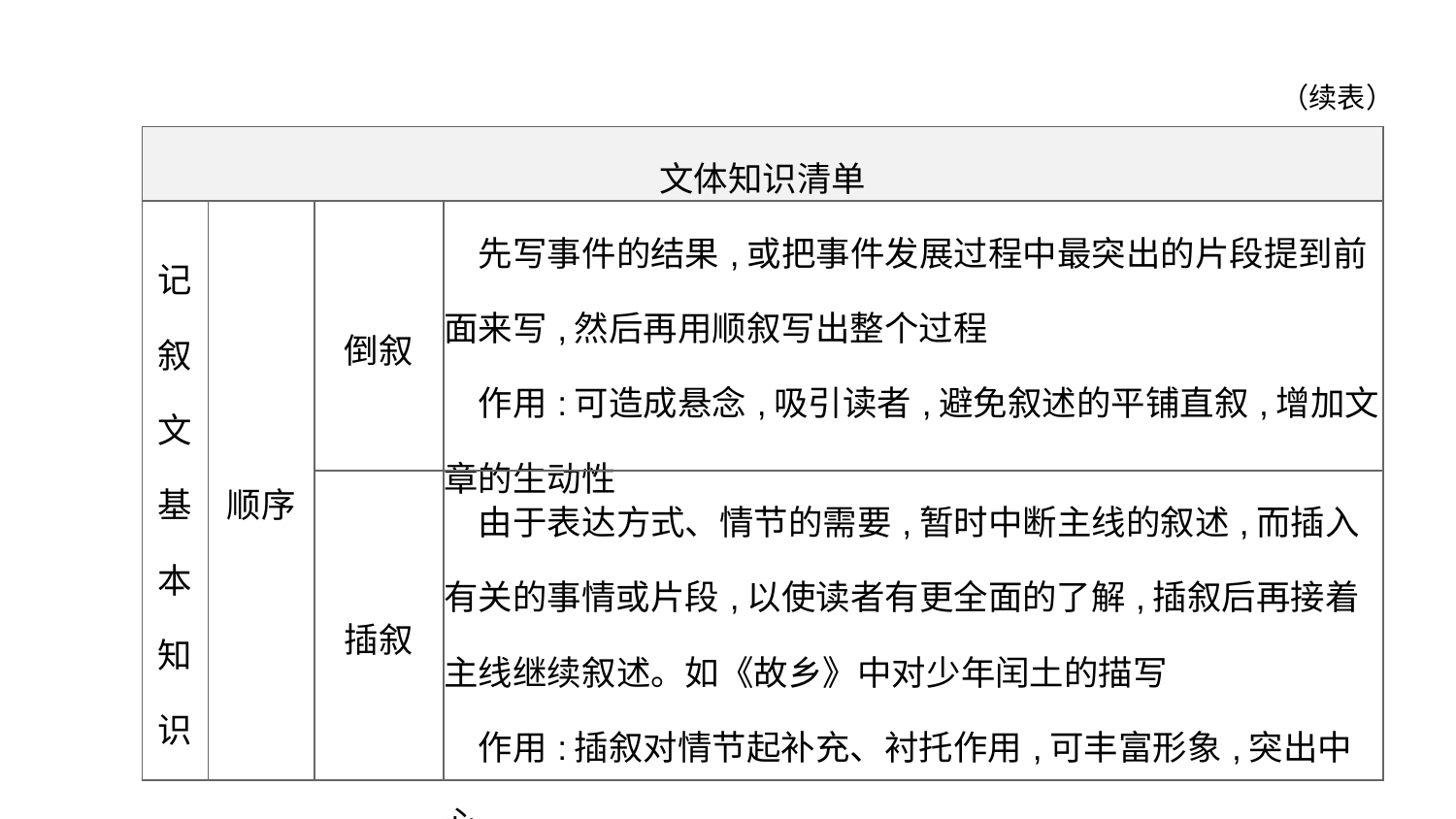

（续表）
| 文体知识清单 |  |  |  |
| --- | --- | --- | --- |
| 记 叙 文 基 本 知 识 | 顺序 | 倒叙 | 先写事件的结果,或把事件发展过程中最突出的片段提到前面来写,然后再用顺叙写出整个过程 　作用:可造成悬念,吸引读者,避免叙述的平铺直叙,增加文章的生动性 |
|  |  | 插叙 | 由于表达方式、情节的需要,暂时中断主线的叙述,而插入有关的事情或片段,以使读者有更全面的了解,插叙后再接着主线继续叙述。如《故乡》中对少年闰土的描写 　作用:插叙对情节起补充、衬托作用,可丰富形象,突出中心 |